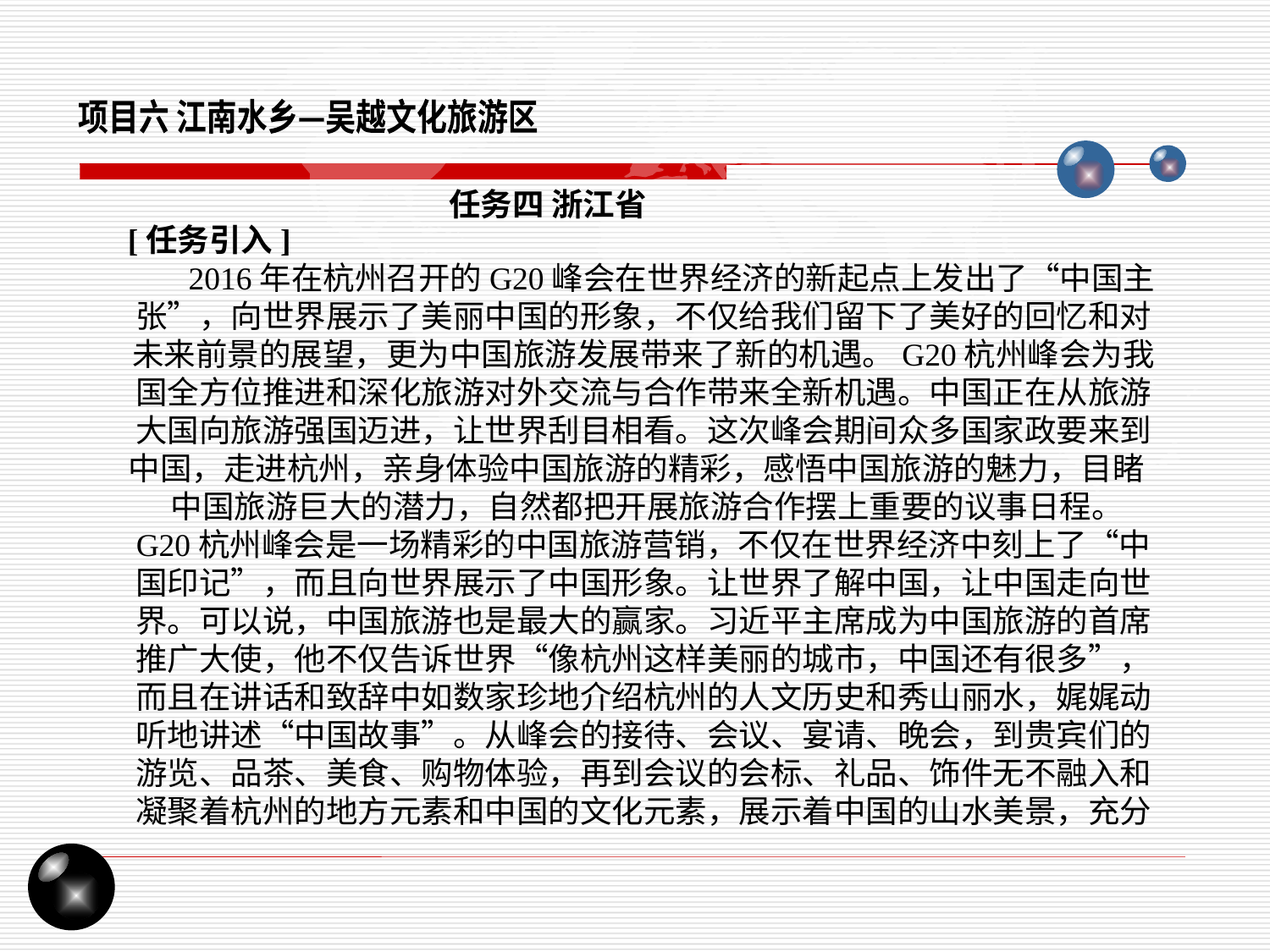

项目六 江南水乡—吴越文化旅游区
任务四 浙江省
[任务引入]
       2016年在杭州召开的G20峰会在世界经济的新起点上发出了“中国主张”，向世界展示了美丽中国的形象，不仅给我们留下了美好的回忆和对未来前景的展望，更为中国旅游发展带来了新的机遇。G20杭州峰会为我国全方位推进和深化旅游对外交流与合作带来全新机遇。中国正在从旅游大国向旅游强国迈进，让世界刮目相看。这次峰会期间众多国家政要来到中国，走进杭州，亲身体验中国旅游的精彩，感悟中国旅游的魅力，目睹    中国旅游巨大的潜力，自然都把开展旅游合作摆上重要的议事日程。
G20杭州峰会是一场精彩的中国旅游营销，不仅在世界经济中刻上了“中国印记”，而且向世界展示了中国形象。让世界了解中国，让中国走向世界。可以说，中国旅游也是最大的赢家。习近平主席成为中国旅游的首席推广大使，他不仅告诉世界“像杭州这样美丽的城市，中国还有很多”，而且在讲话和致辞中如数家珍地介绍杭州的人文历史和秀山丽水，娓娓动听地讲述“中国故事”。从峰会的接待、会议、宴请、晚会，到贵宾们的游览、品茶、美食、购物体验，再到会议的会标、礼品、饰件无不融入和凝聚着杭州的地方元素和中国的文化元素，展示着中国的山水美景，充分